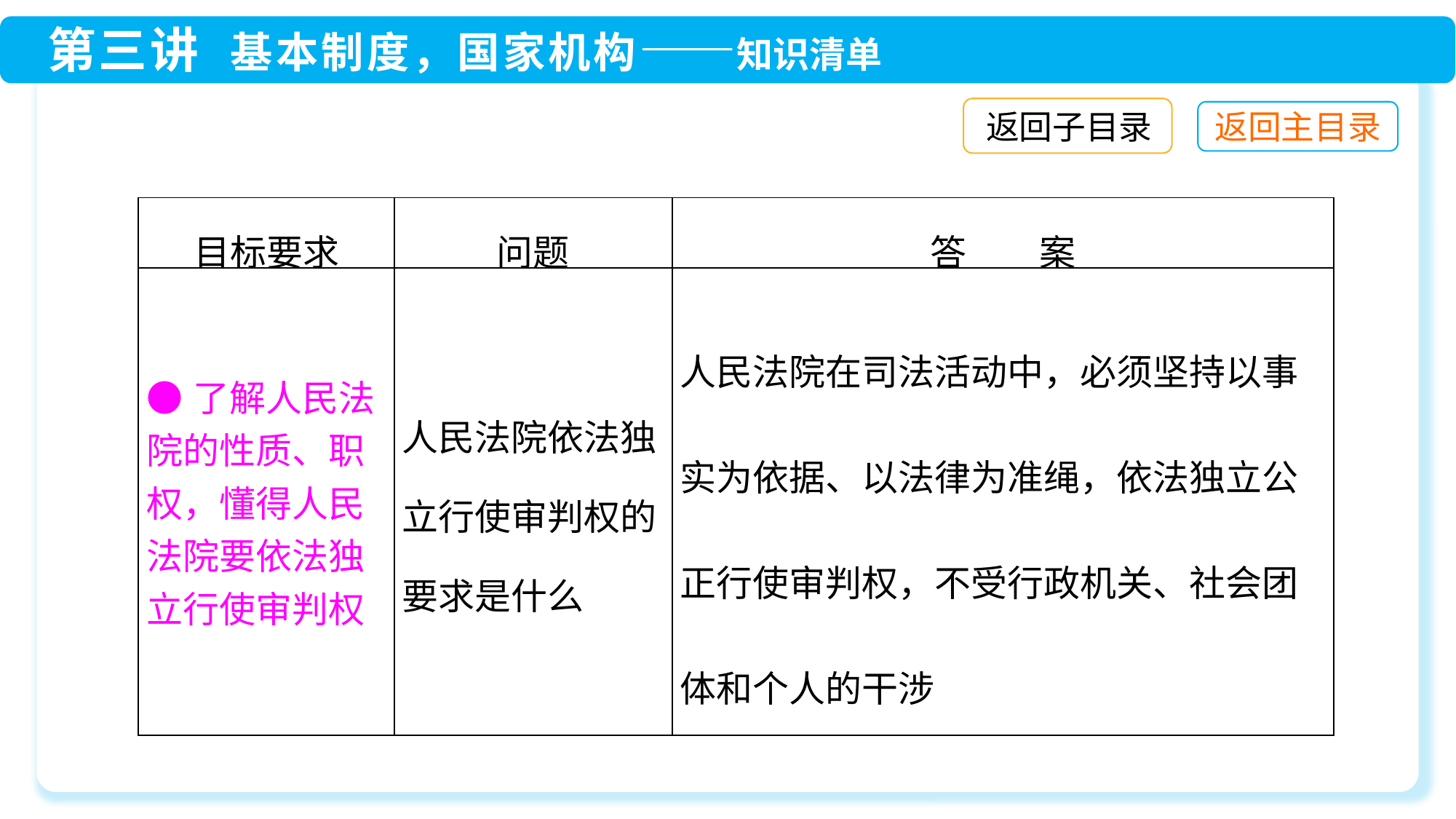

返回子目录
| 目标要求 | 问题 | 答　　案 |
| --- | --- | --- |
| ●了解人民法院的性质、职权，懂得人民法院要依法独立行使审判权 | 人民法院依法独立行使审判权的要求是什么 | 人民法院在司法活动中，必须坚持以事实为依据、以法律为准绳，依法独立公正行使审判权，不受行政机关、社会团体和个人的干涉 |